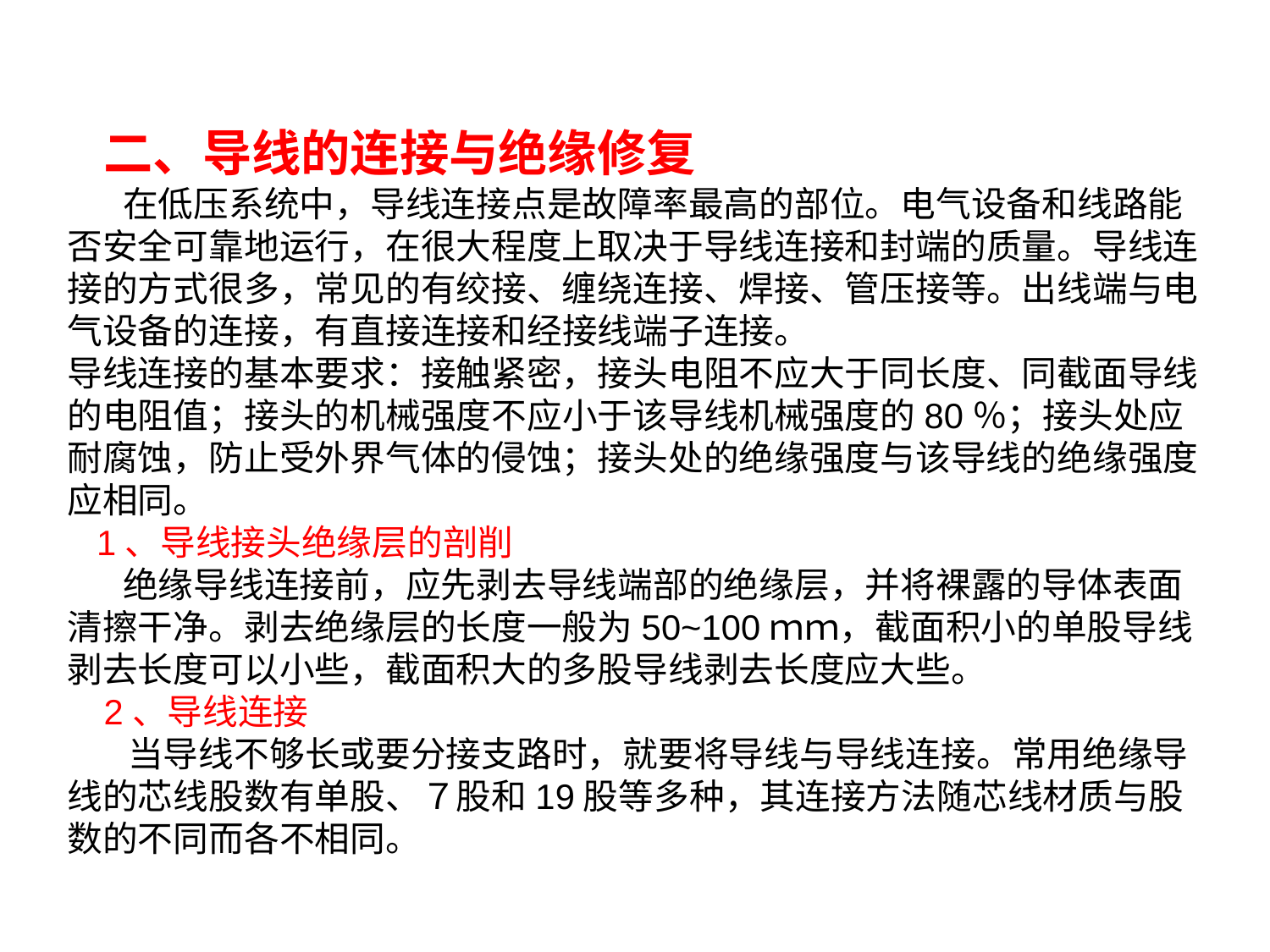

二、导线的连接与绝缘修复
      在低压系统中，导线连接点是故障率最高的部位。电气设备和线路能否安全可靠地运行，在很大程度上取决于导线连接和封端的质量。导线连接的方式很多，常见的有绞接、缠绕连接、焊接、管压接等。出线端与电气设备的连接，有直接连接和经接线端子连接。
导线连接的基本要求：接触紧密，接头电阻不应大于同长度、同截面导线的电阻值；接头的机械强度不应小于该导线机械强度的80％；接头处应耐腐蚀，防止受外界气体的侵蚀；接头处的绝缘强度与该导线的绝缘强度应相同。
   1、导线接头绝缘层的剖削
      绝缘导线连接前，应先剥去导线端部的绝缘层，并将裸露的导体表面清擦干净。剥去绝缘层的长度一般为50~100ｍｍ，截面积小的单股导线剥去长度可以小些，截面积大的多股导线剥去长度应大些。
2、导线连接
  当导线不够长或要分接支路时，就要将导线与导线连接。常用绝缘导线的芯线股数有单股、７股和19股等多种，其连接方法随芯线材质与股数的不同而各不相同。